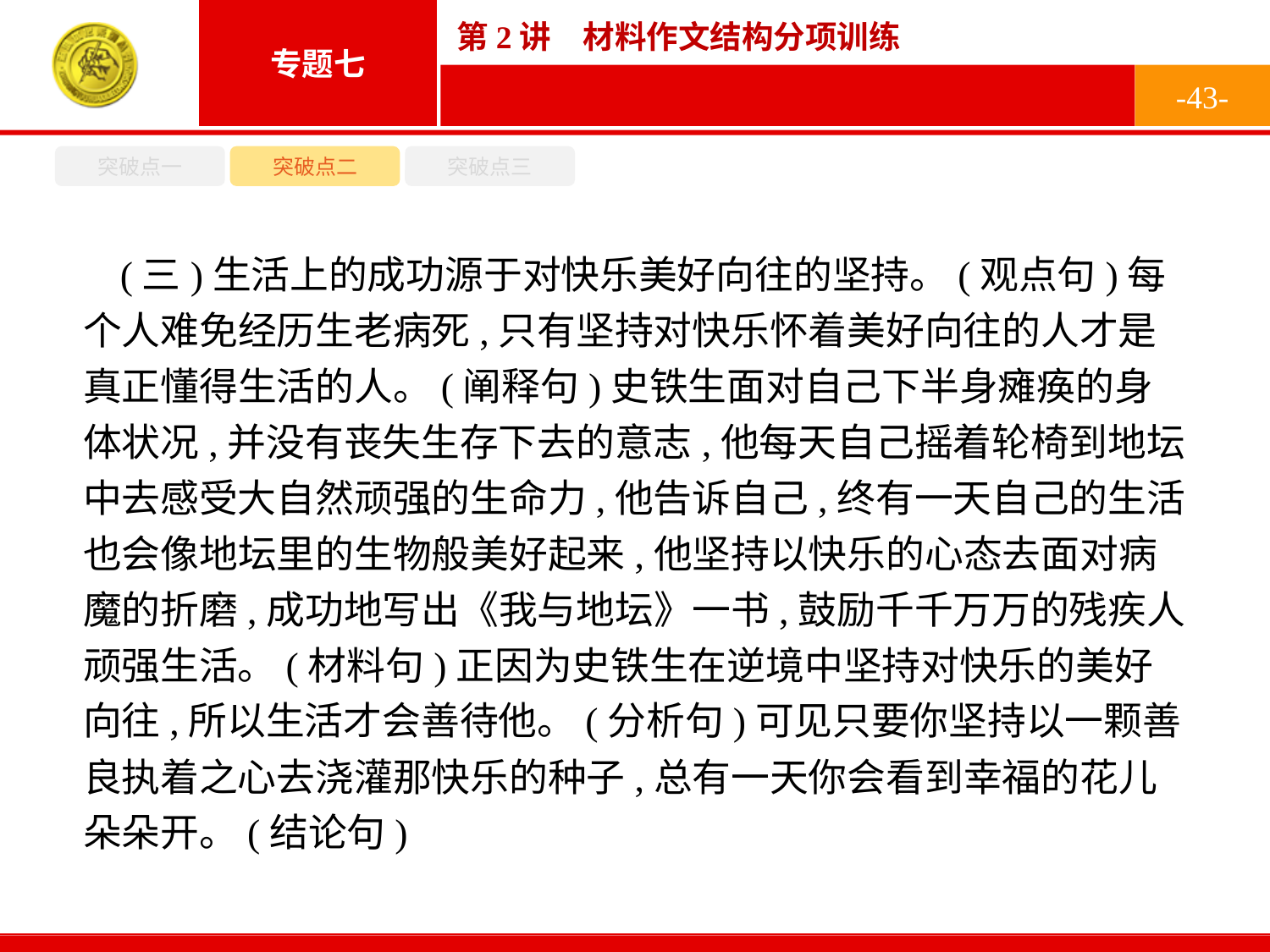

-43-
突破点一
突破点二
突破点三
(三)生活上的成功源于对快乐美好向往的坚持。(观点句)每个人难免经历生老病死,只有坚持对快乐怀着美好向往的人才是真正懂得生活的人。(阐释句)史铁生面对自己下半身瘫痪的身体状况,并没有丧失生存下去的意志,他每天自己摇着轮椅到地坛中去感受大自然顽强的生命力,他告诉自己,终有一天自己的生活也会像地坛里的生物般美好起来,他坚持以快乐的心态去面对病魔的折磨,成功地写出《我与地坛》一书,鼓励千千万万的残疾人顽强生活。(材料句)正因为史铁生在逆境中坚持对快乐的美好向往,所以生活才会善待他。(分析句)可见只要你坚持以一颗善良执着之心去浇灌那快乐的种子,总有一天你会看到幸福的花儿朵朵开。(结论句)